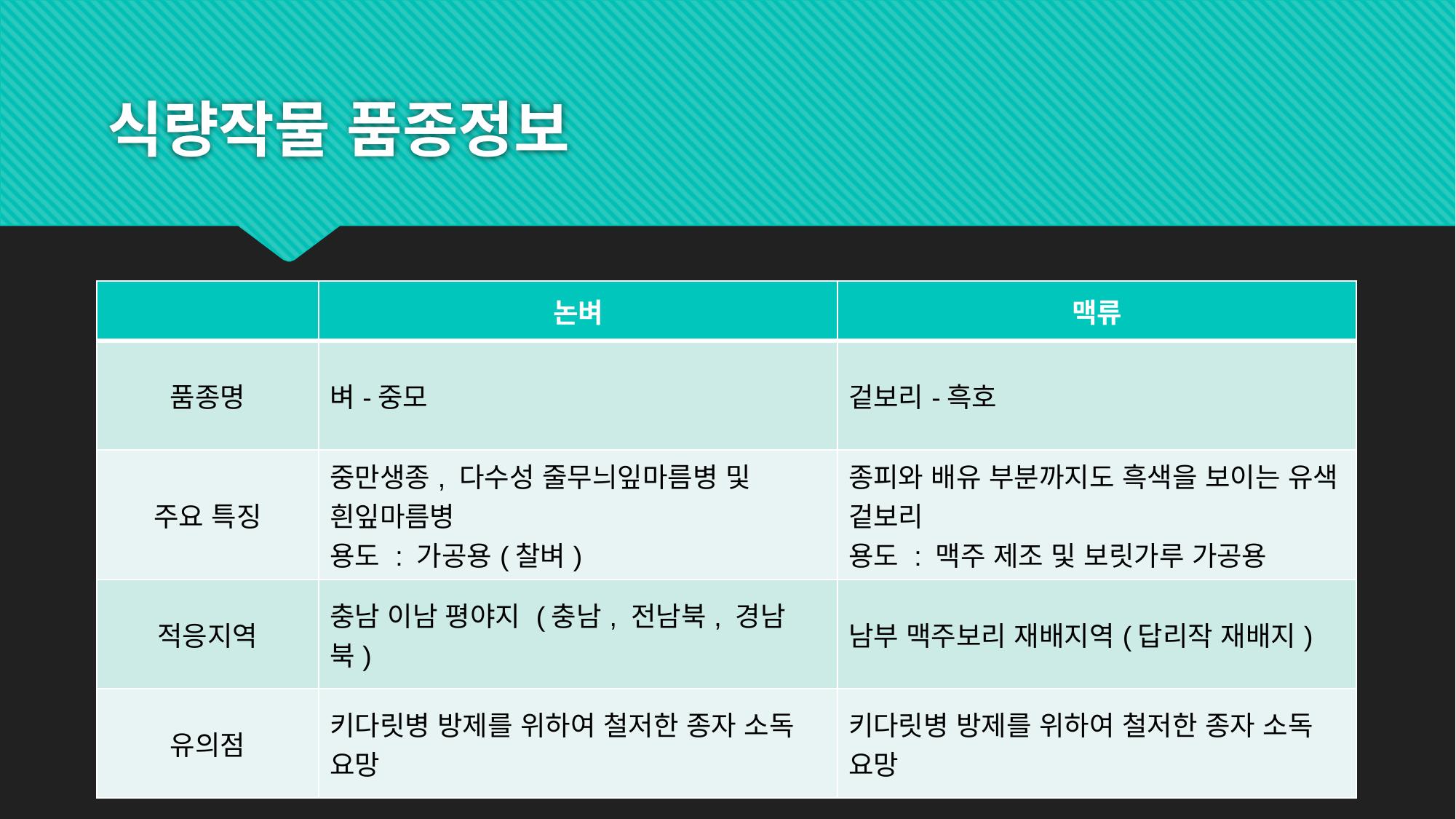

# 식량작물 품종정보
|  | 논벼 | 맥류 |
| --- | --- | --- |
| 품종명 | 벼-중모 | 겉보리-흑호 |
| 주요 특징 | 중만생종, 다수성 줄무늬잎마름병 및 흰잎마름병 용도 : 가공용(찰벼) | 종피와 배유 부분까지도 흑색을 보이는 유색 겉보리 용도 : 맥주 제조 및 보릿가루 가공용 |
| 적응지역 | 충남 이남 평야지 (충남, 전남북, 경남북) | 남부 맥주보리 재배지역(답리작 재배지) |
| 유의점 | 키다릿병 방제를 위하여 철저한 종자 소독 요망 | 키다릿병 방제를 위하여 철저한 종자 소독 요망 |